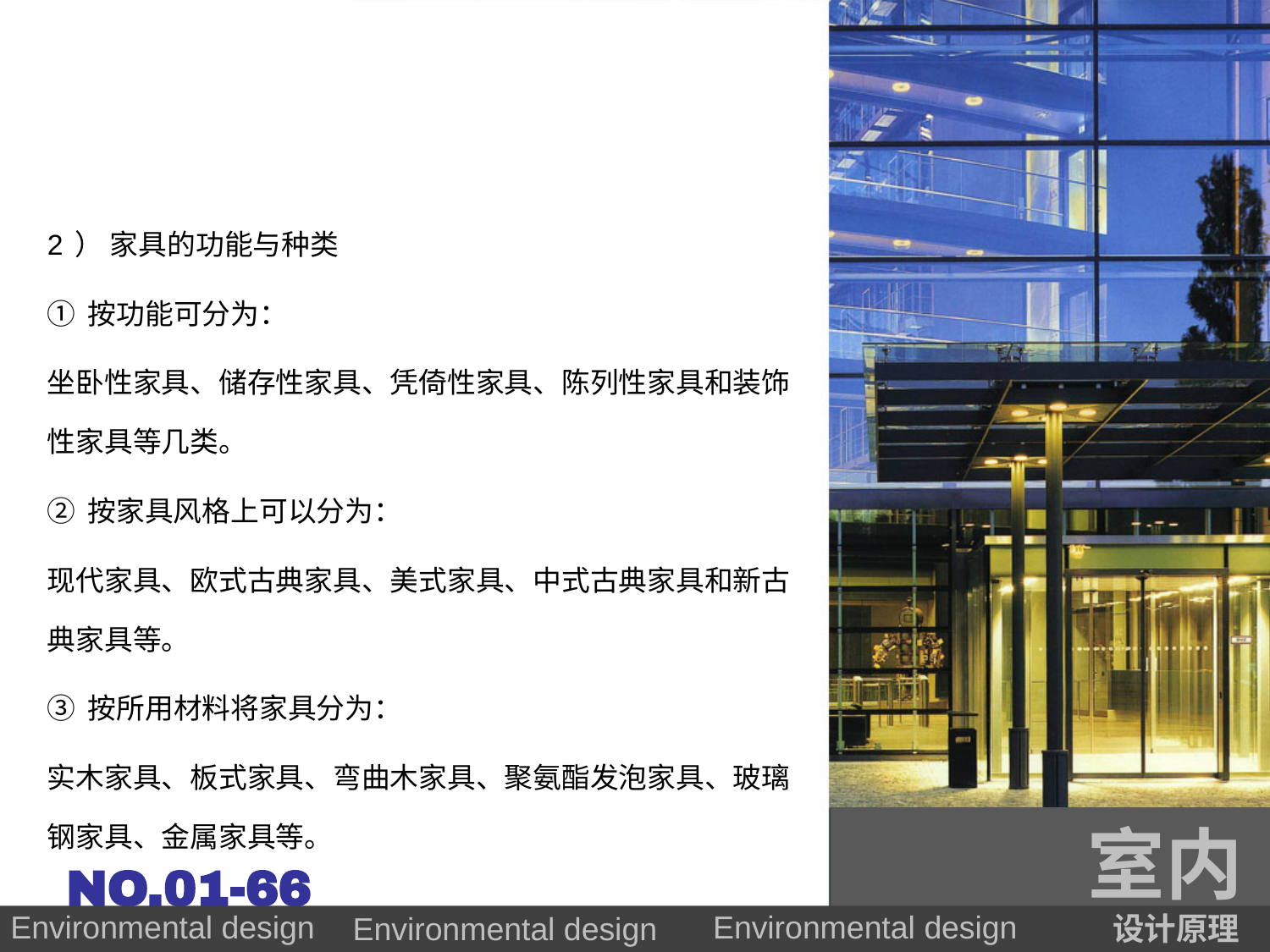

#
2） 家具的功能与种类
①按功能可分为：
坐卧性家具、储存性家具、凭倚性家具、陈列性家具和装饰性家具等几类。
②按家具风格上可以分为：
现代家具、欧式古典家具、美式家具、中式古典家具和新古典家具等。
③按所用材料将家具分为：
实木家具、板式家具、弯曲木家具、聚氨酯发泡家具、玻璃钢家具、金属家具等。

室内

NO.01-66
设计原理
Environmental design
Environmental design
Environmental design